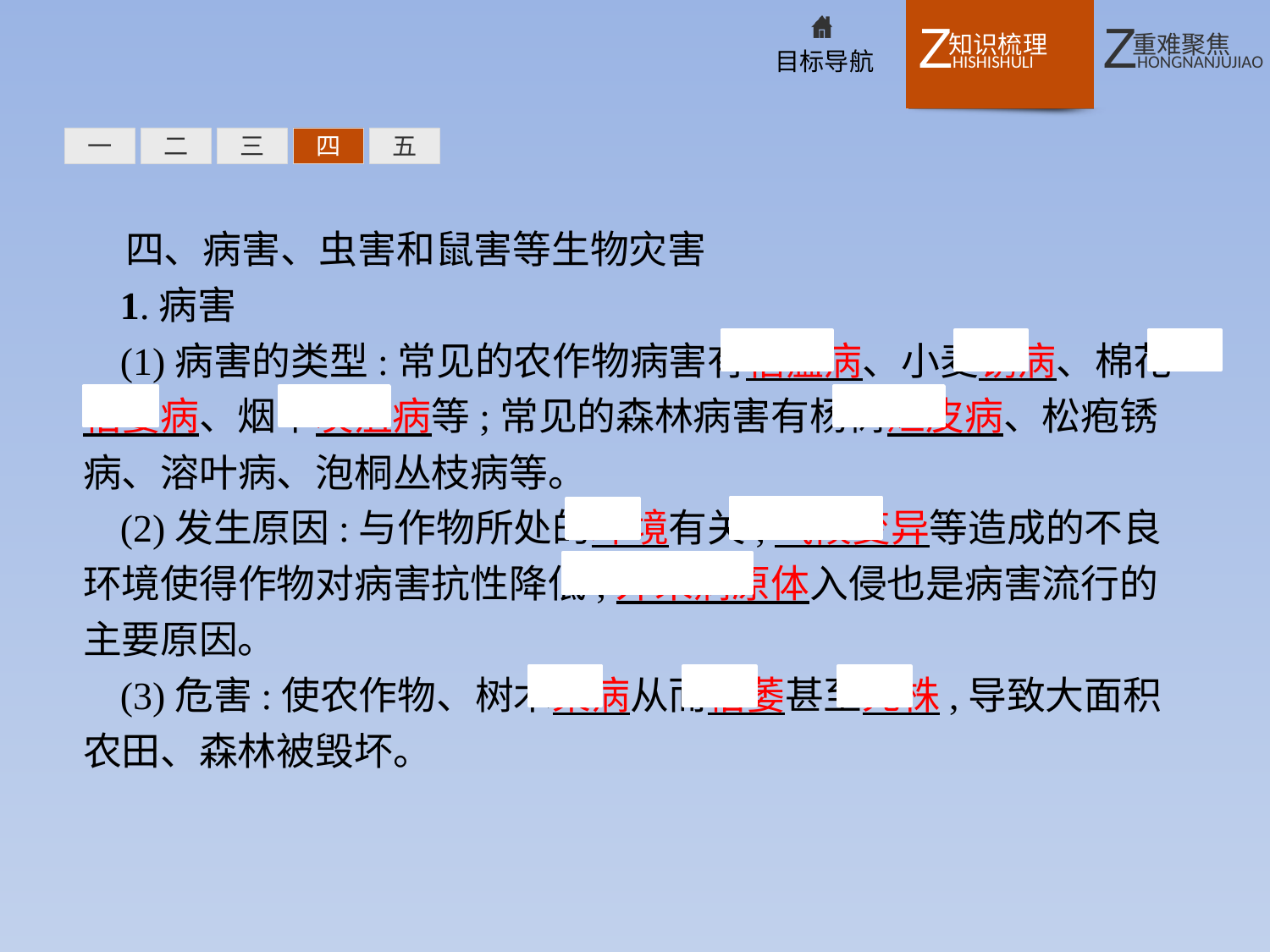

一
二
三
四
五
四、病害、虫害和鼠害等生物灾害
1.病害
(1)病害的类型:常见的农作物病害有稻瘟病、小麦锈病、棉花枯萎病、烟草炭疽病等;常见的森林病害有杨树烂皮病、松疱锈病、溶叶病、泡桐丛枝病等。
(2)发生原因:与作物所处的环境有关,气候变异等造成的不良环境使得作物对病害抗性降低;外来病原体入侵也是病害流行的主要原因。
(3)危害:使农作物、树木染病从而枯萎甚至死株,导致大面积农田、森林被毁坏。